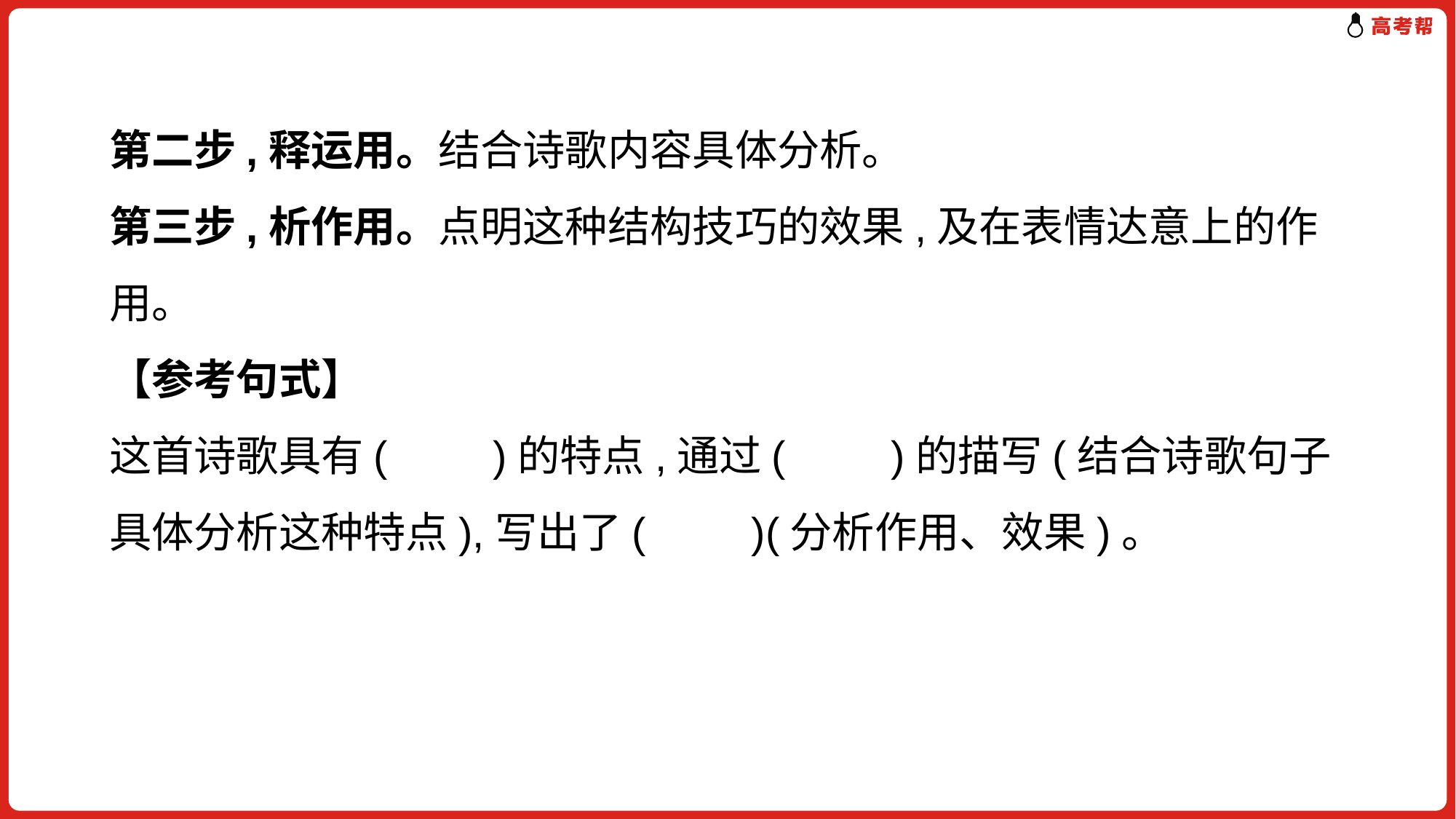

第二步,释运用。结合诗歌内容具体分析。
第三步,析作用。点明这种结构技巧的效果,及在表情达意上的作用。
【参考句式】
这首诗歌具有(　　)的特点,通过(　　)的描写(结合诗歌句子具体分析这种特点),写出了(　　)(分析作用、效果)。